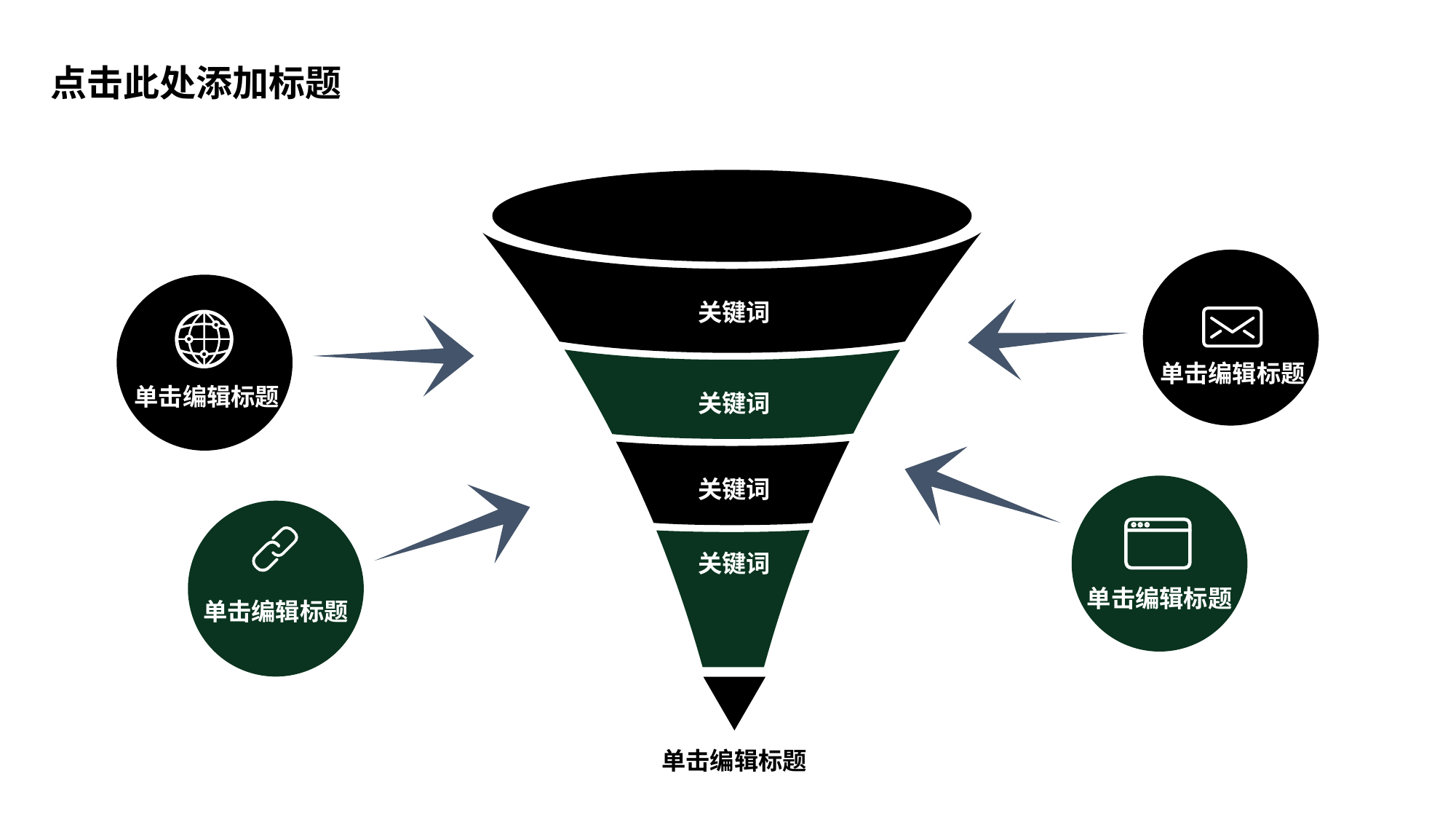

点击此处添加标题

关键词

单击编辑标题
单击编辑标题
关键词

关键词

关键词
单击编辑标题
单击编辑标题

单击编辑标题